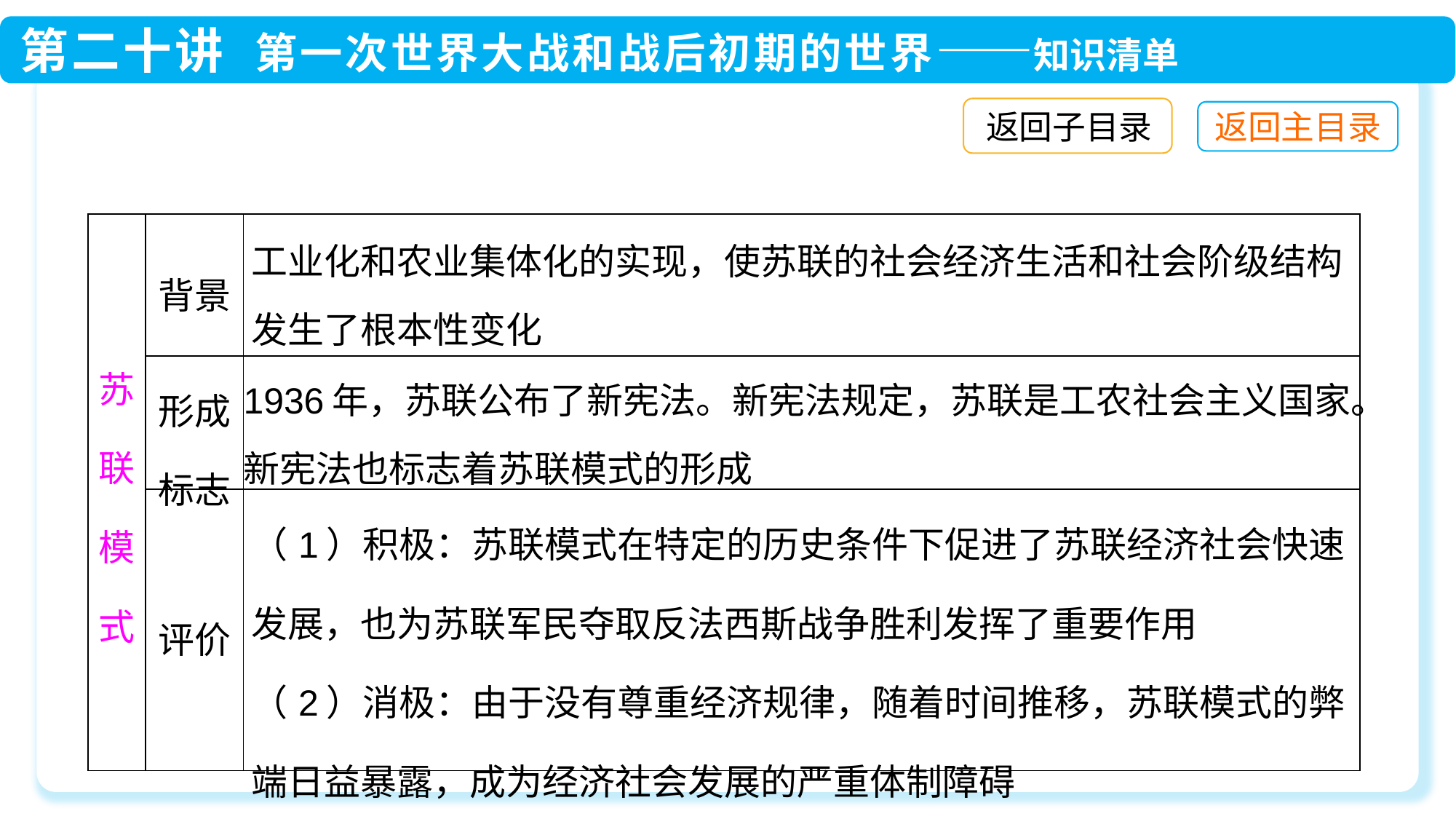

返回子目录
| 苏联模式 | 背景 | 工业化和农业集体化的实现，使苏联的社会经济生活和社会阶级结构发生了根本性变化 |
| --- | --- | --- |
|  | 形成标志 | 1936年，苏联公布了新宪法。新宪法规定，苏联是工农社会主义国家。新宪法也标志着苏联模式的形成 |
|  | 评价 | （1）积极：苏联模式在特定的历史条件下促进了苏联经济社会快速发展，也为苏联军民夺取反法西斯战争胜利发挥了重要作用 （2）消极：由于没有尊重经济规律，随着时间推移，苏联模式的弊端日益暴露，成为经济社会发展的严重体制障碍 |